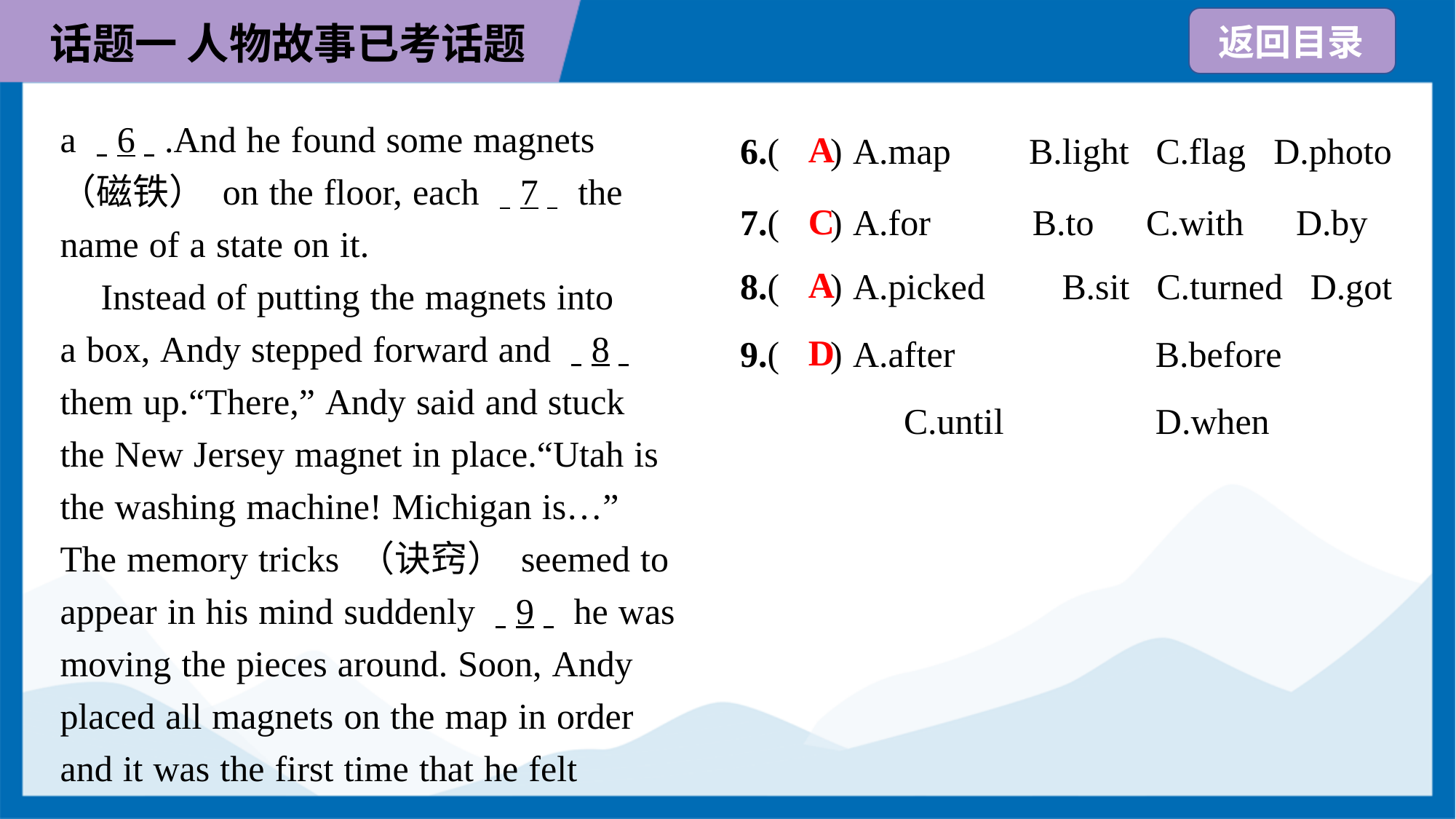

A
6.(     ) A.map	B.light	C.flag	D.photo
a . .6. ..And he found some magnets
（磁铁） on the floor, each . .7. . the
name of a state on it.
    Instead of putting the magnets into
a box, Andy stepped forward and . .8. .
them up.“There,” Andy said and stuck
the New Jersey magnet in place.“Utah is
the washing machine! Michigan is…”
The memory tricks （诀窍） seemed to
appear in his mind suddenly . .9. . he was
moving the pieces around. Soon, Andy
placed all magnets on the map in order
and it was the first time that he felt

C
7.(     ) A.for	B.to	C.with	D.by
A
8.(     ) A.picked	B.sit	C.turned	D.got
9.(     ) A.after	              B.before
                  C.until	              D.when
D